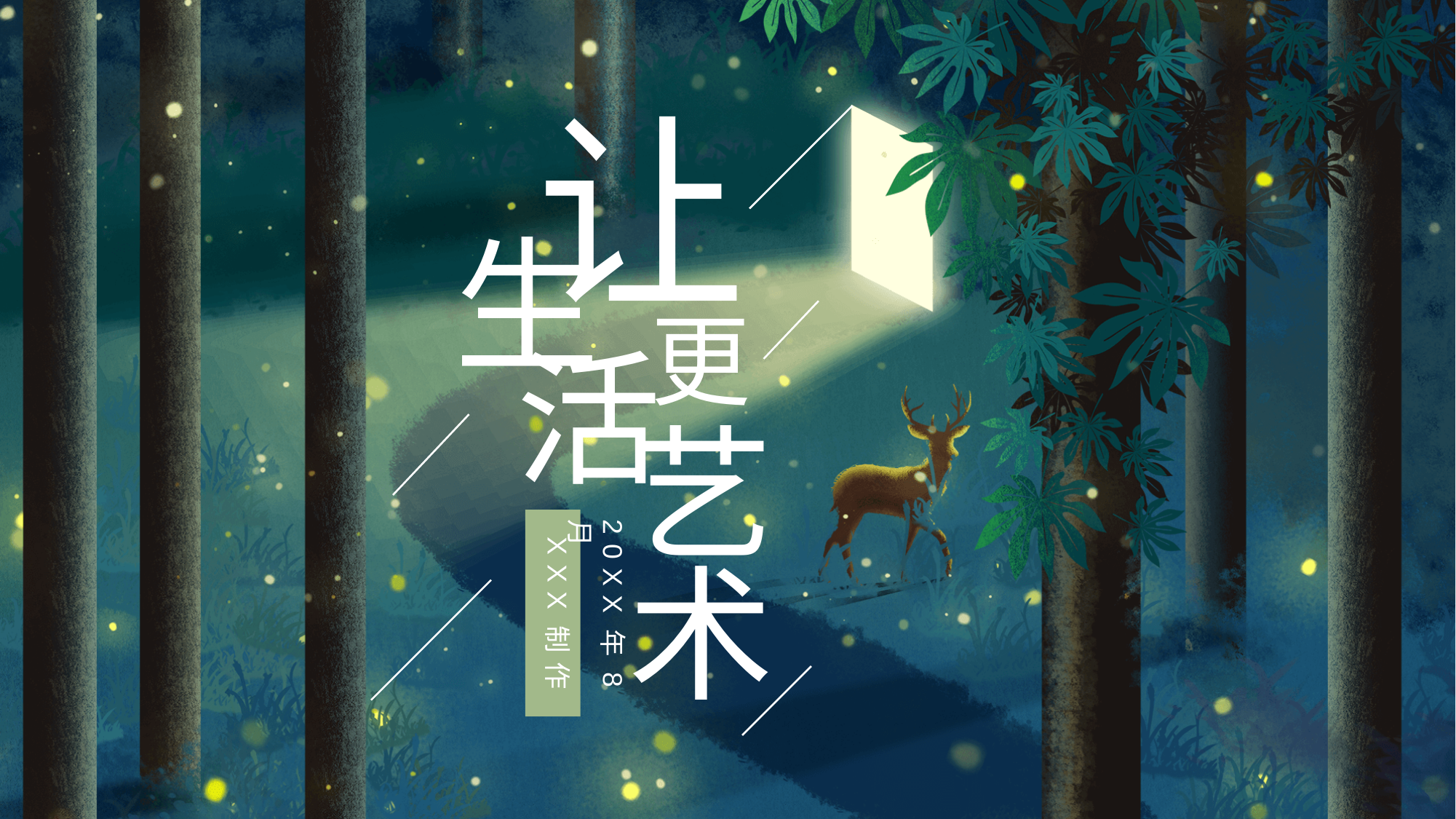

让
生
更
活
艺
20XX年8月
 XXX制作
术